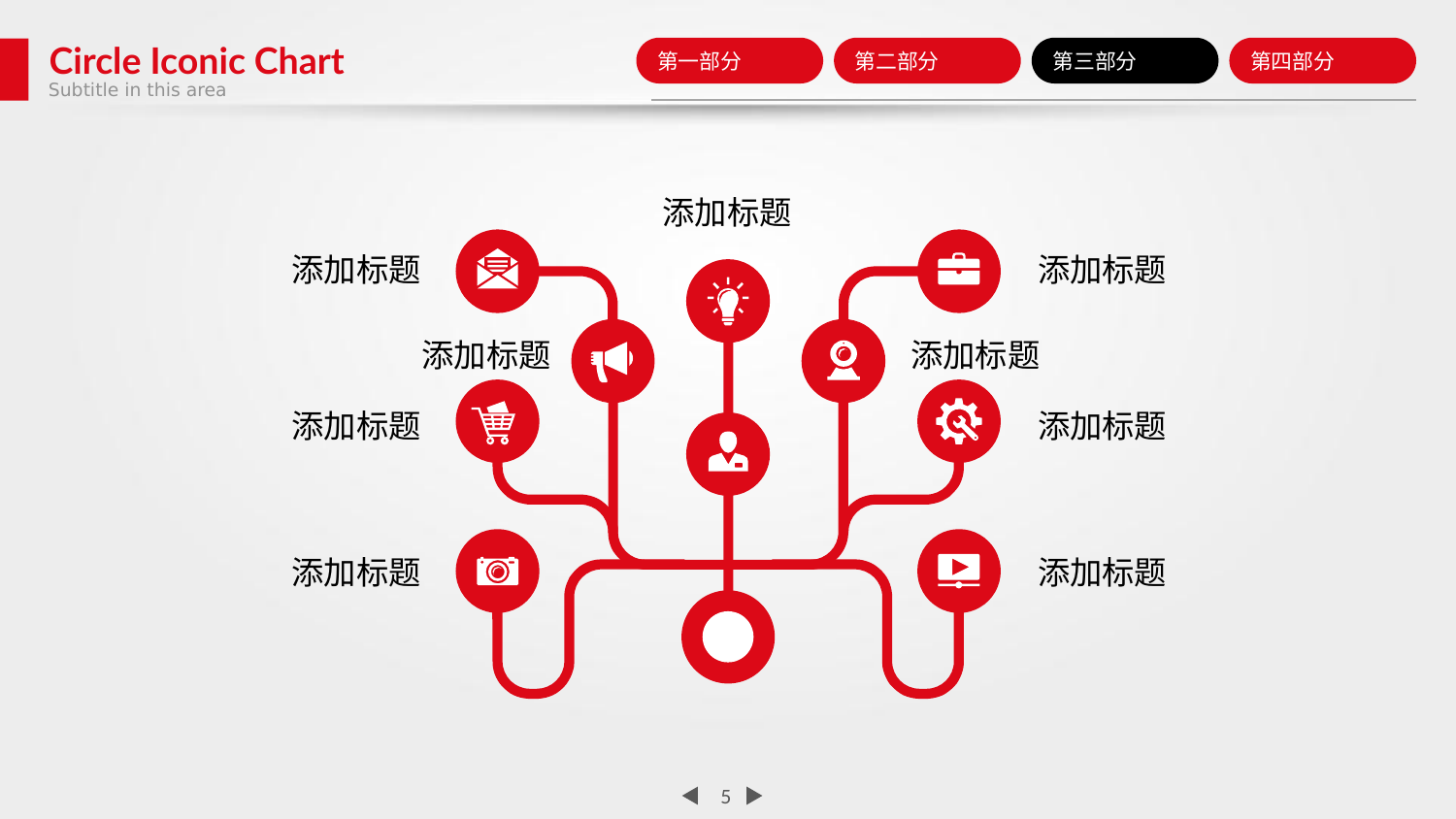

Circle Iconic Chart
第一部分
第二部分
第三部分
第四部分

Subtitle in this area
添加标题

添加标题
添加标题

添加标题
添加标题

添加标题
添加标题

添加标题
添加标题

5